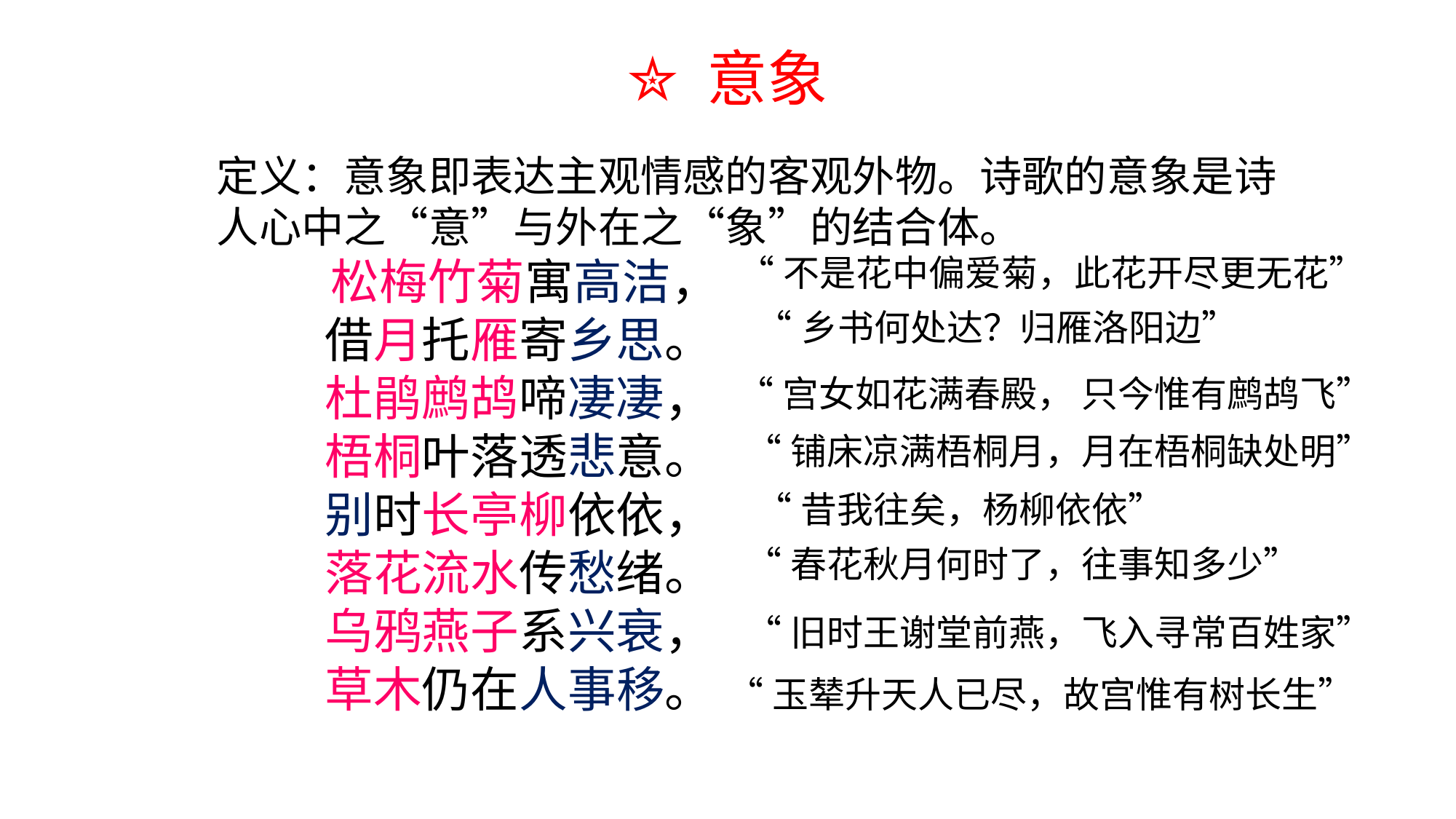

✮ 意象
定义：意象即表达主观情感的客观外物。诗歌的意象是诗人心中之“意”与外在之“象”的结合体。
           松梅竹菊寓高洁，
　　 借月托雁寄乡思。
　　 杜鹃鹧鸪啼凄凄，
　　 梧桐叶落透悲意。
　　 别时长亭柳依依，
　　 落花流水传愁绪。
　　 乌鸦燕子系兴衰，
　　 草木仍在人事移。
“不是花中偏爱菊，此花开尽更无花”
“乡书何处达？归雁洛阳边”
“宫女如花满春殿， 只今惟有鹧鸪飞”
“铺床凉满梧桐月，月在梧桐缺处明”
“昔我往矣，杨柳依依”
“春花秋月何时了，往事知多少”
“旧时王谢堂前燕，飞入寻常百姓家”
“玉辇升天人已尽，故宫惟有树长生”